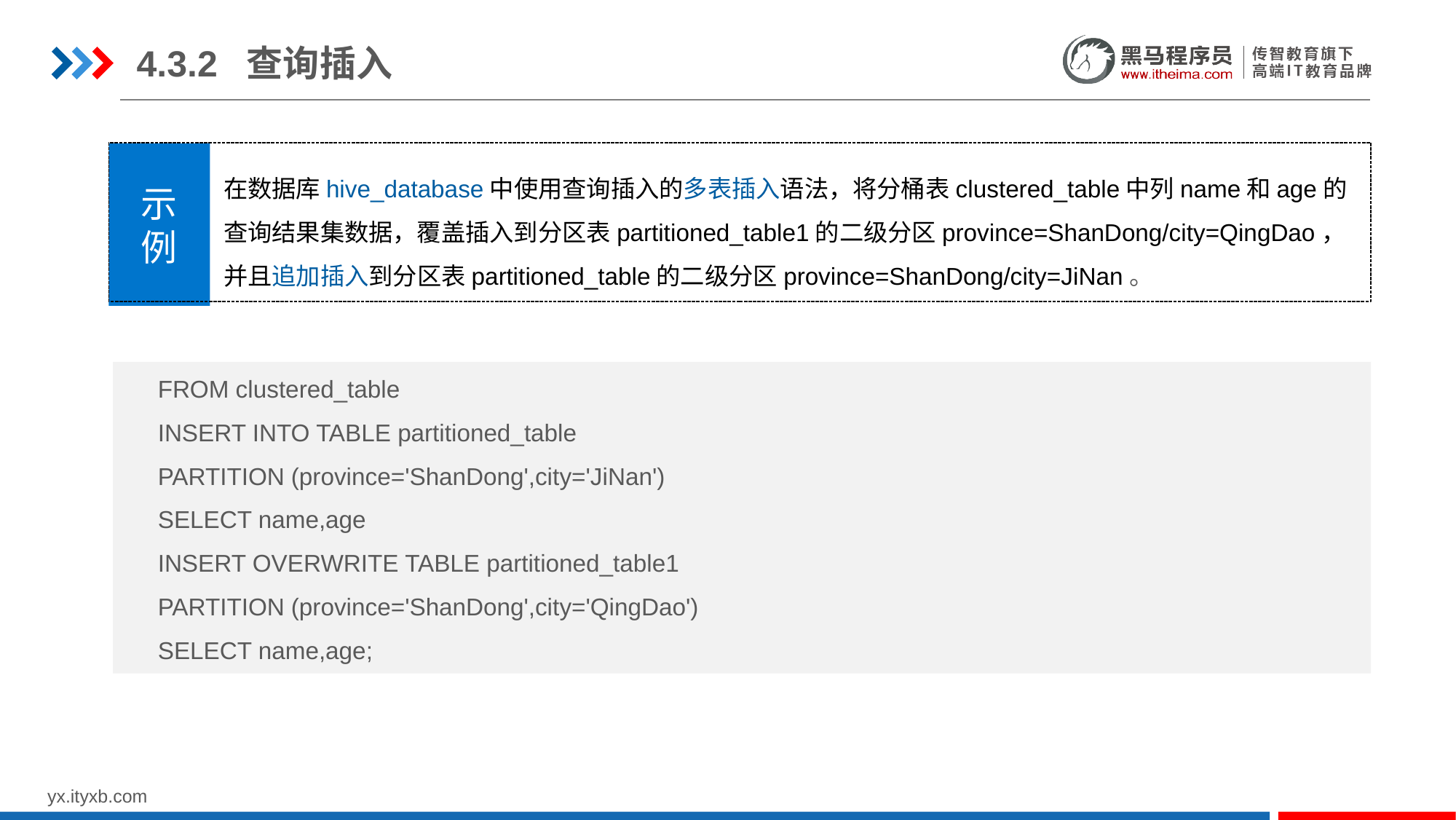

4.3.2  查询插入

示
例
在数据库hive_database中使用查询插入的多表插入语法，将分桶表clustered_table中列name和age的查询结果集数据，覆盖插入到分区表partitioned_table1的二级分区province=ShanDong/city=QingDao，并且追加插入到分区表partitioned_table的二级分区province=ShanDong/city=JiNan。

FROM clustered_table
INSERT INTO TABLE partitioned_table
PARTITION (province='ShanDong',city='JiNan')
SELECT name,age
INSERT OVERWRITE TABLE partitioned_table1
PARTITION (province='ShanDong',city='QingDao')
SELECT name,age;